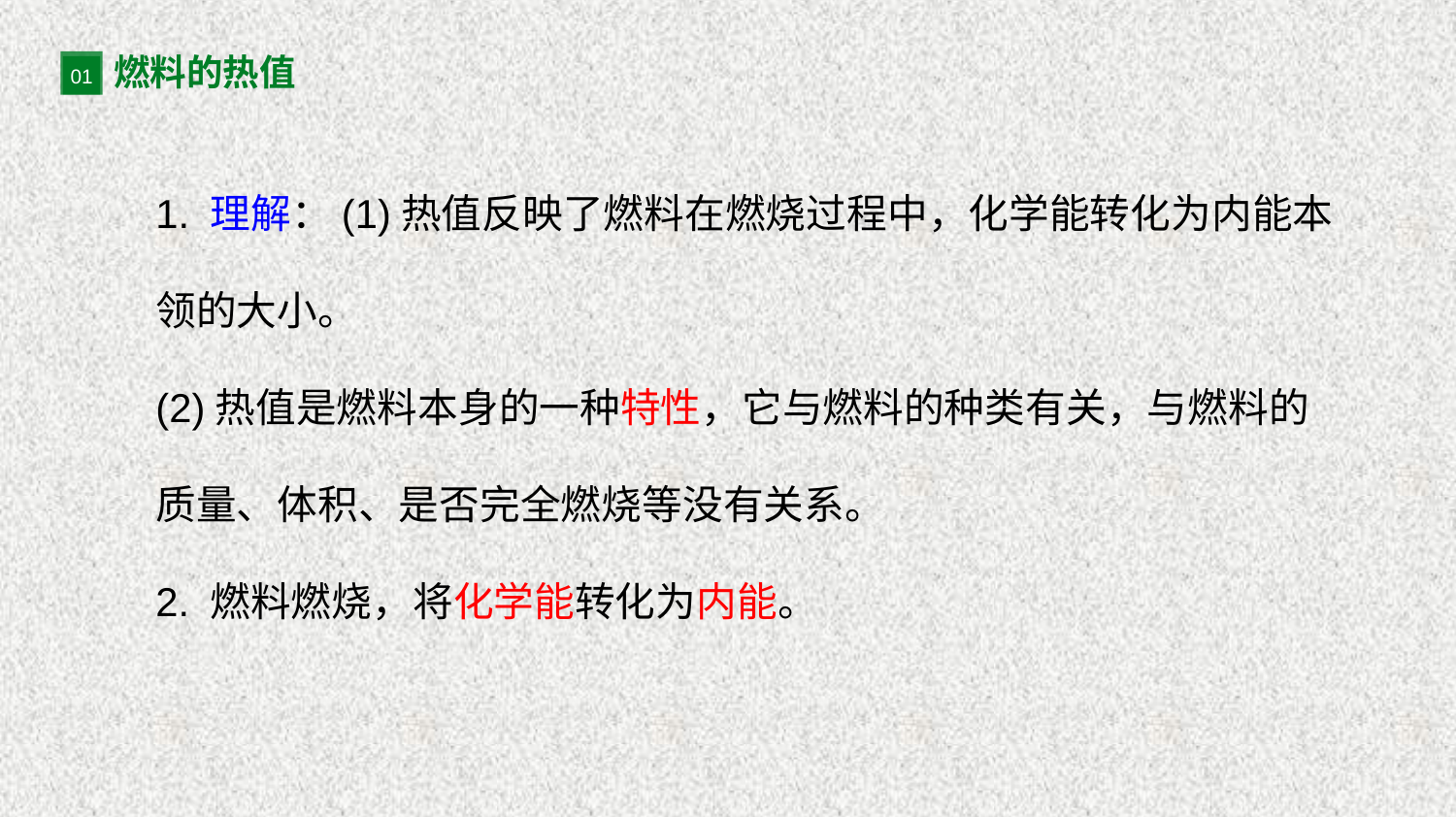

燃料的热值

01
1. 理解：(1)热值反映了燃料在燃烧过程中，化学能转化为内能本领的大小。
(2)热值是燃料本身的一种特性，它与燃料的种类有关，与燃料的质量、体积、是否完全燃烧等没有关系。
2. 燃料燃烧，将化学能转化为内能。